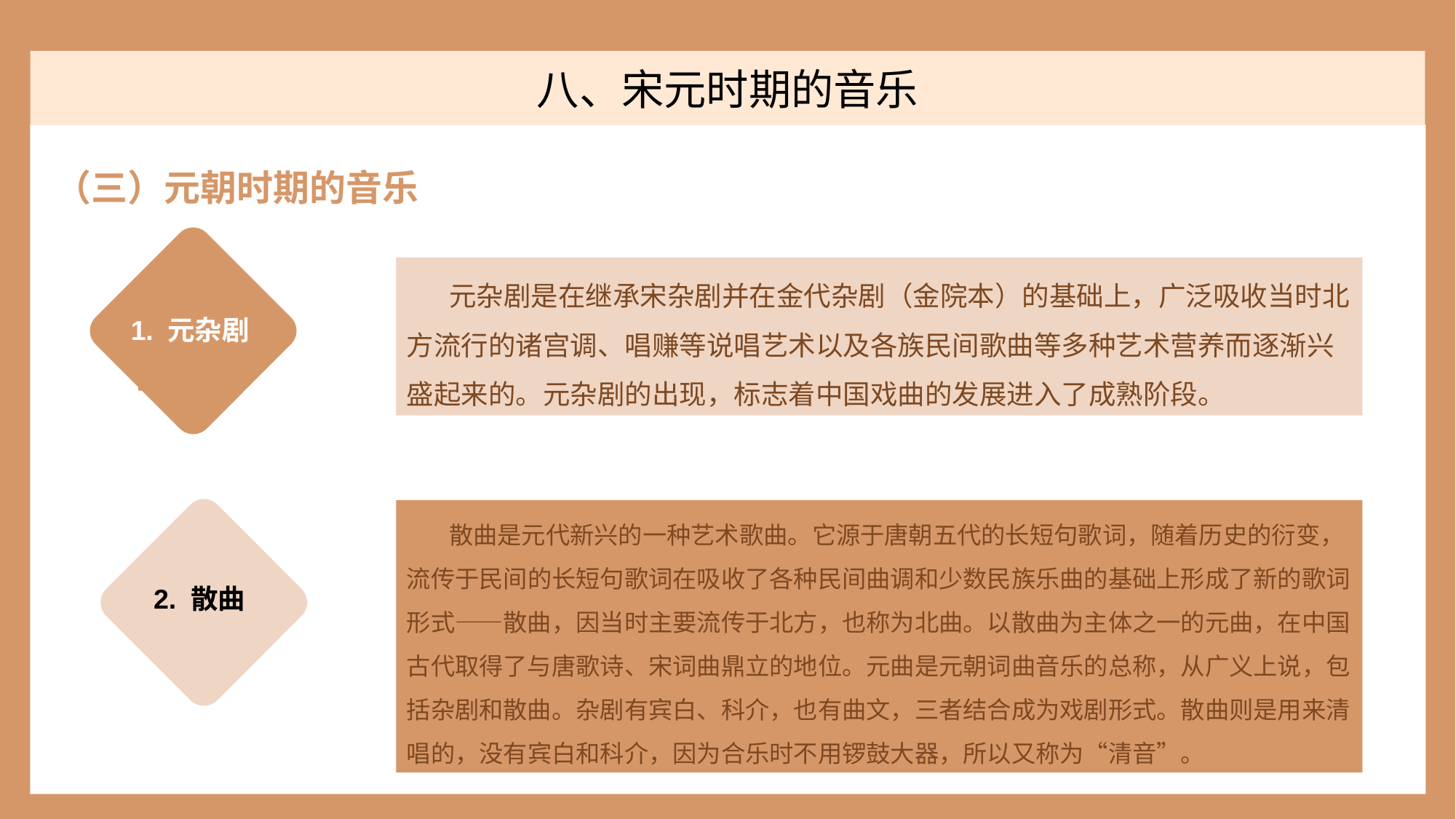

八、宋元时期的音乐
（三）元朝时期的音乐

1. 元杂剧
元杂剧是在继承宋杂剧并在金代杂剧（金院本）的基础上，广泛吸收当时北方流行的诸宫调、唱赚等说唱艺术以及各族民间歌曲等多种艺术营养而逐渐兴盛起来的。元杂剧的出现，标志着中国戏曲的发展进入了成熟阶段。
散曲是元代新兴的一种艺术歌曲。它源于唐朝五代的长短句歌词，随着历史的衍变，流传于民间的长短句歌词在吸收了各种民间曲调和少数民族乐曲的基础上形成了新的歌词形式——散曲，因当时主要流传于北方，也称为北曲。以散曲为主体之一的元曲，在中国古代取得了与唐歌诗、宋词曲鼎立的地位。元曲是元朝词曲音乐的总称，从广义上说，包括杂剧和散曲。杂剧有宾白、科介，也有曲文，三者结合成为戏剧形式。散曲则是用来清唱的，没有宾白和科介，因为合乐时不用锣鼓大器，所以又称为“清音”。

2. 散曲